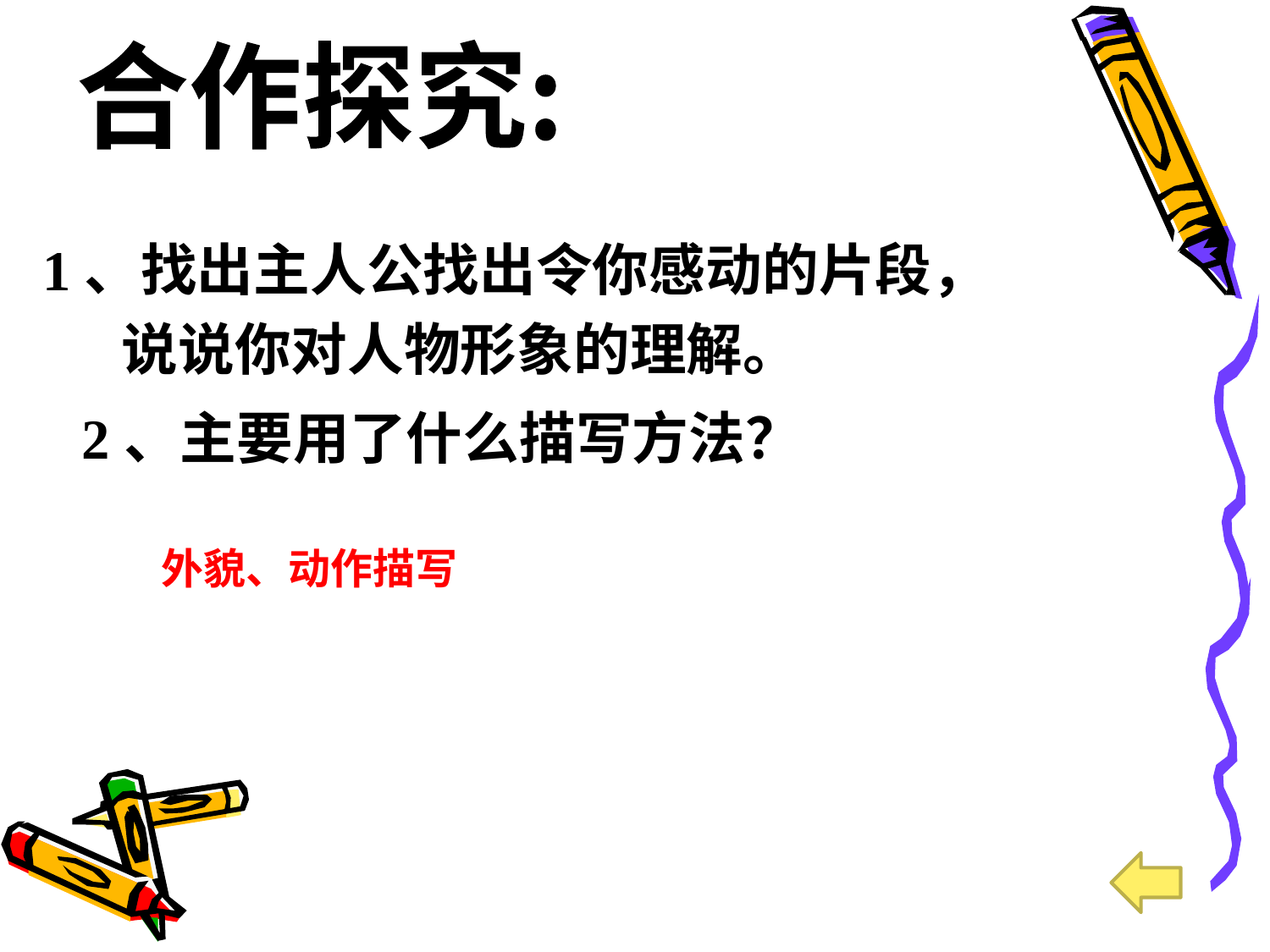

合作探究:
1、找出主人公找出令你感动的片段，
说说你对人物形象的理解。
2、主要用了什么描写方法？
外貌、动作描写